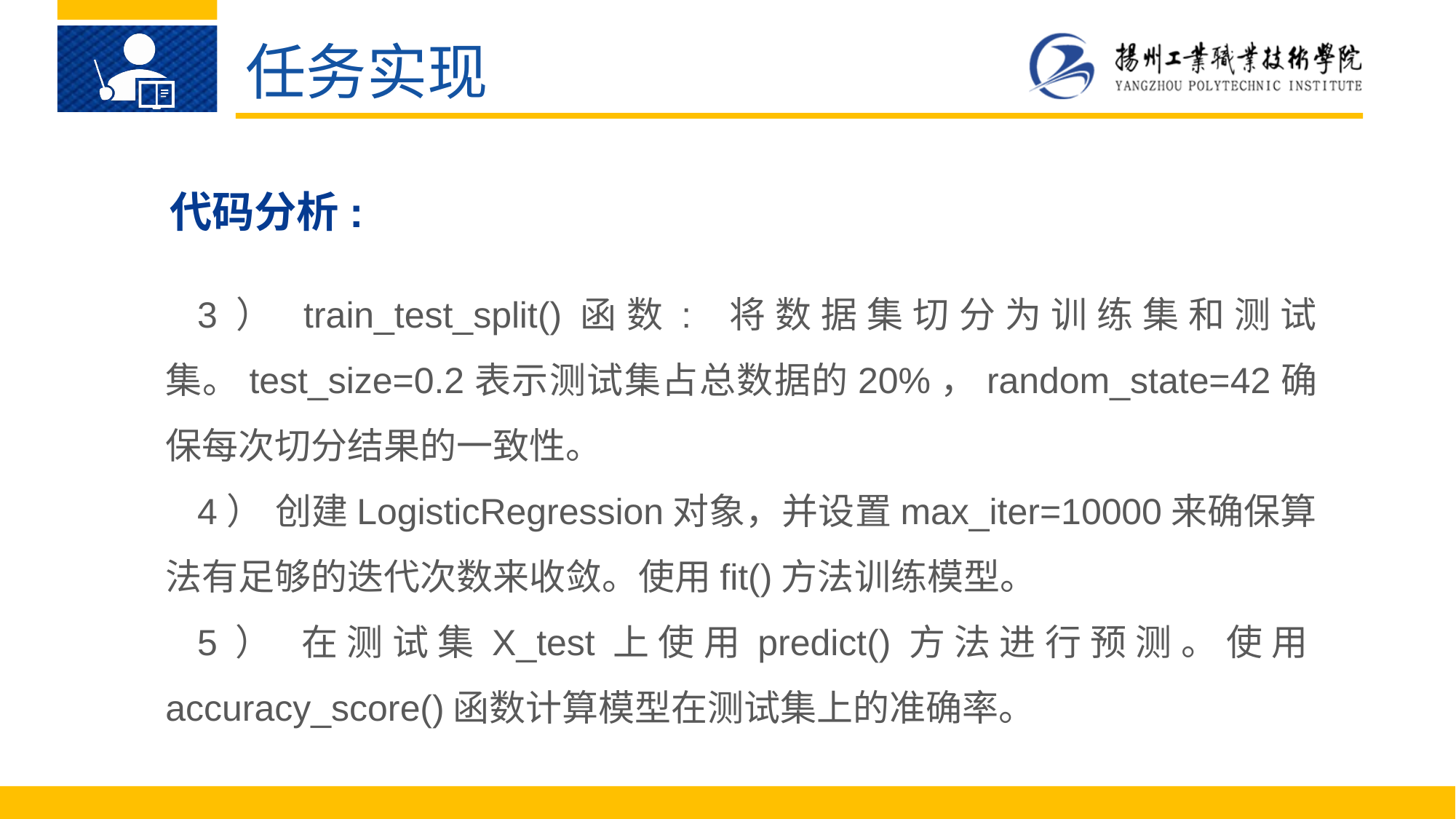

任务实现
代码分析:
3）	train_test_split()函数: 将数据集切分为训练集和测试集。test_size=0.2表示测试集占总数据的20%，random_state=42确保每次切分结果的一致性。
4）	创建LogisticRegression对象，并设置max_iter=10000来确保算法有足够的迭代次数来收敛。使用fit()方法训练模型。
5）	在测试集X_test上使用predict()方法进行预测。使用accuracy_score()函数计算模型在测试集上的准确率。